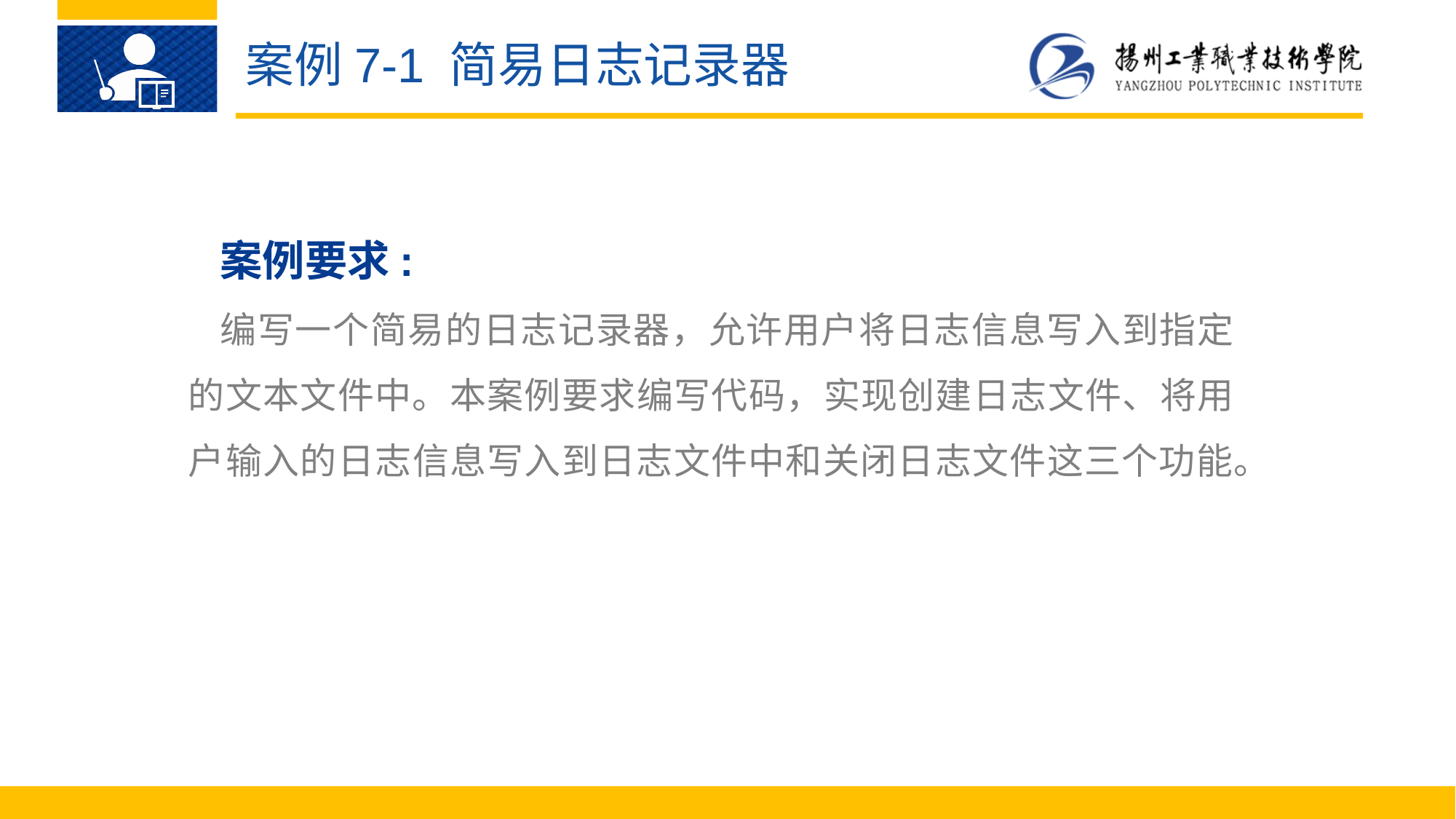

案例7-1 简易日志记录器
案例要求:
编写一个简易的日志记录器，允许用户将日志信息写入到指定的文本文件中。本案例要求编写代码，实现创建日志文件、将用户输入的日志信息写入到日志文件中和关闭日志文件这三个功能。